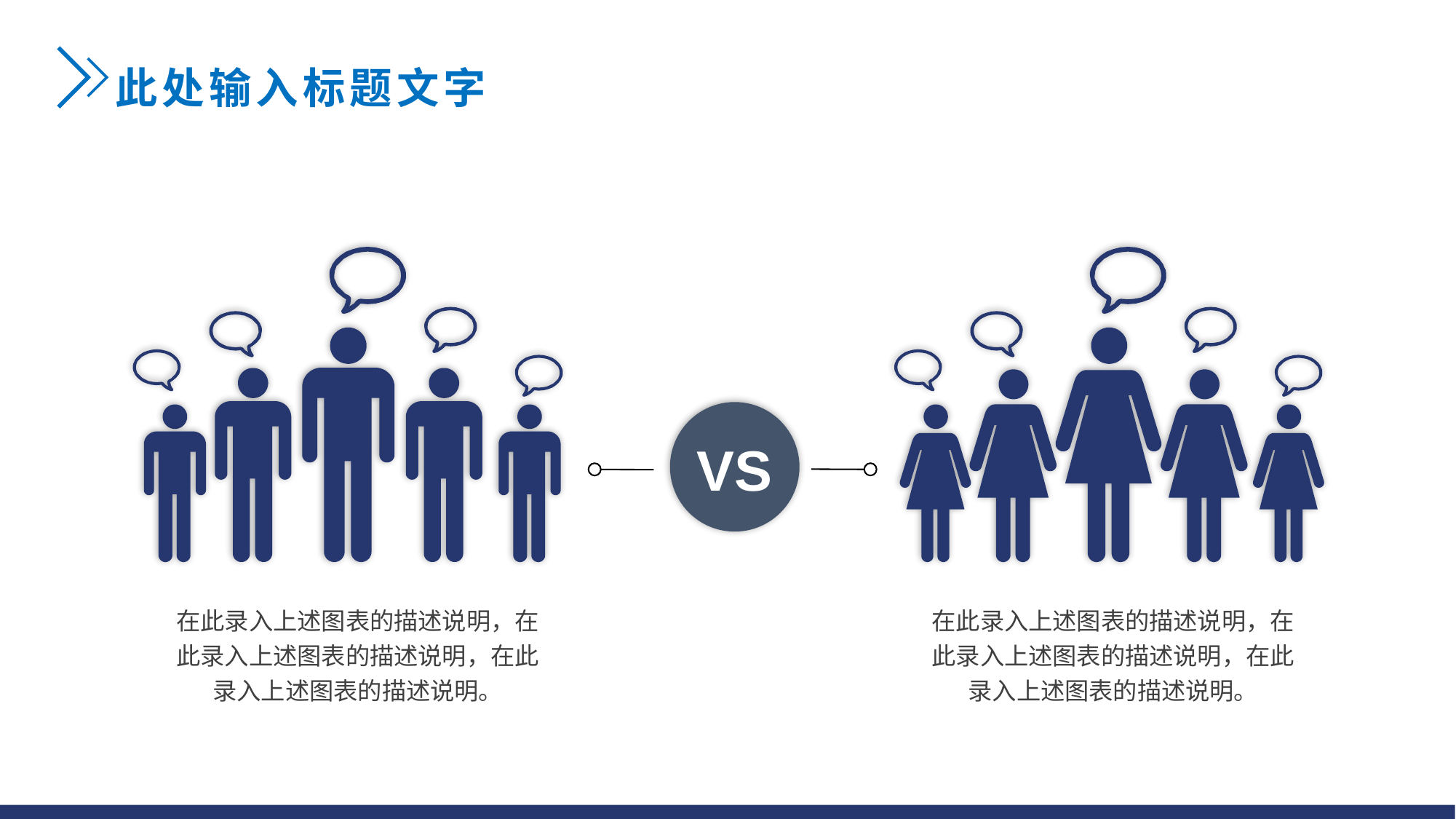

此处输入标题文字

VS

在此录入上述图表的描述说明，在此录入上述图表的描述说明，在此录入上述图表的描述说明。
在此录入上述图表的描述说明，在此录入上述图表的描述说明，在此录入上述图表的描述说明。